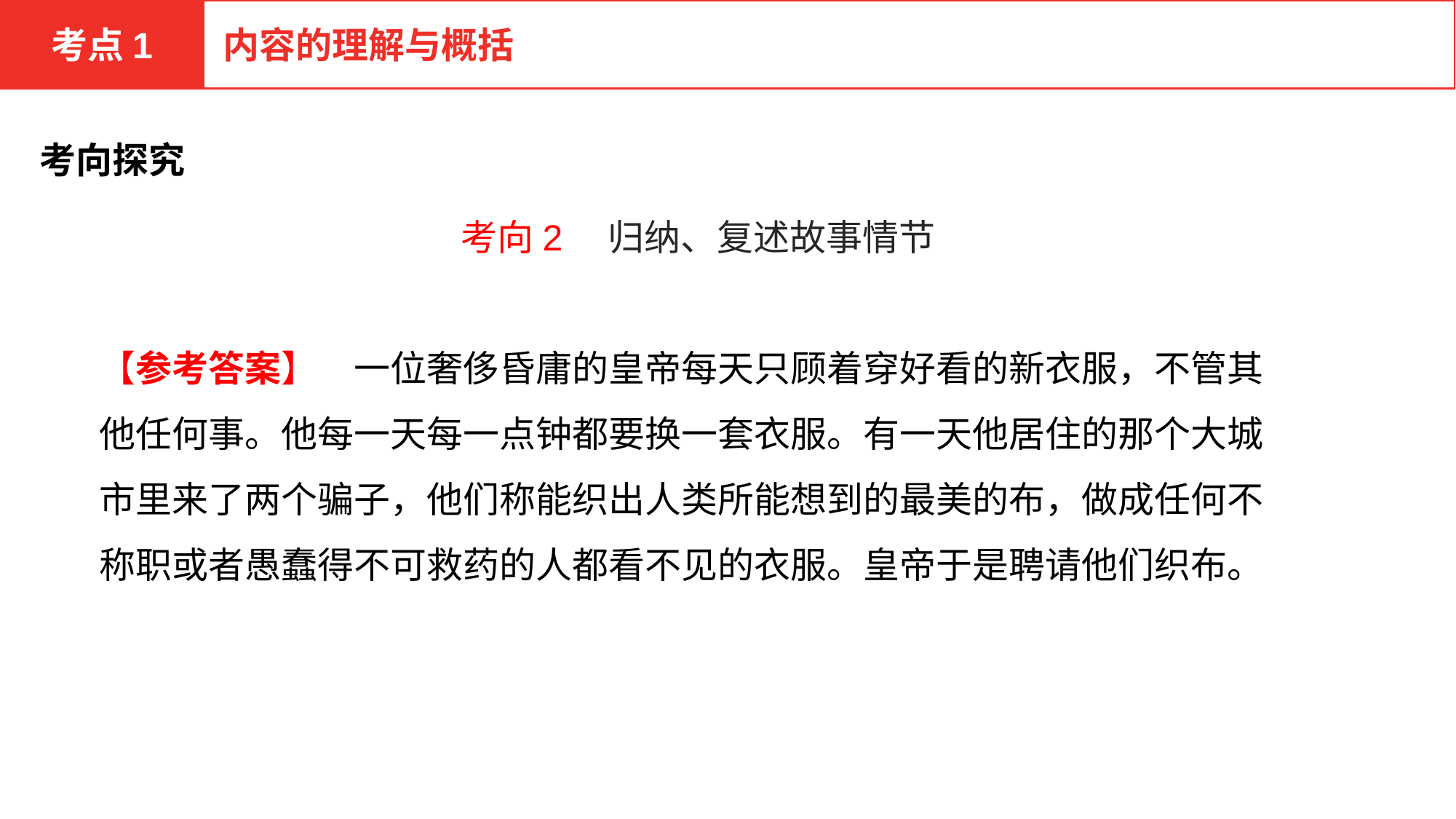

考点1
内容的理解与概括
考向探究
考向2　归纳、复述故事情节

【参考答案】　一位奢侈昏庸的皇帝每天只顾着穿好看的新衣服，不管其他任何事。他每一天每一点钟都要换一套衣服。有一天他居住的那个大城市里来了两个骗子，他们称能织出人类所能想到的最美的布，做成任何不称职或者愚蠢得不可救药的人都看不见的衣服。皇帝于是聘请他们织布。